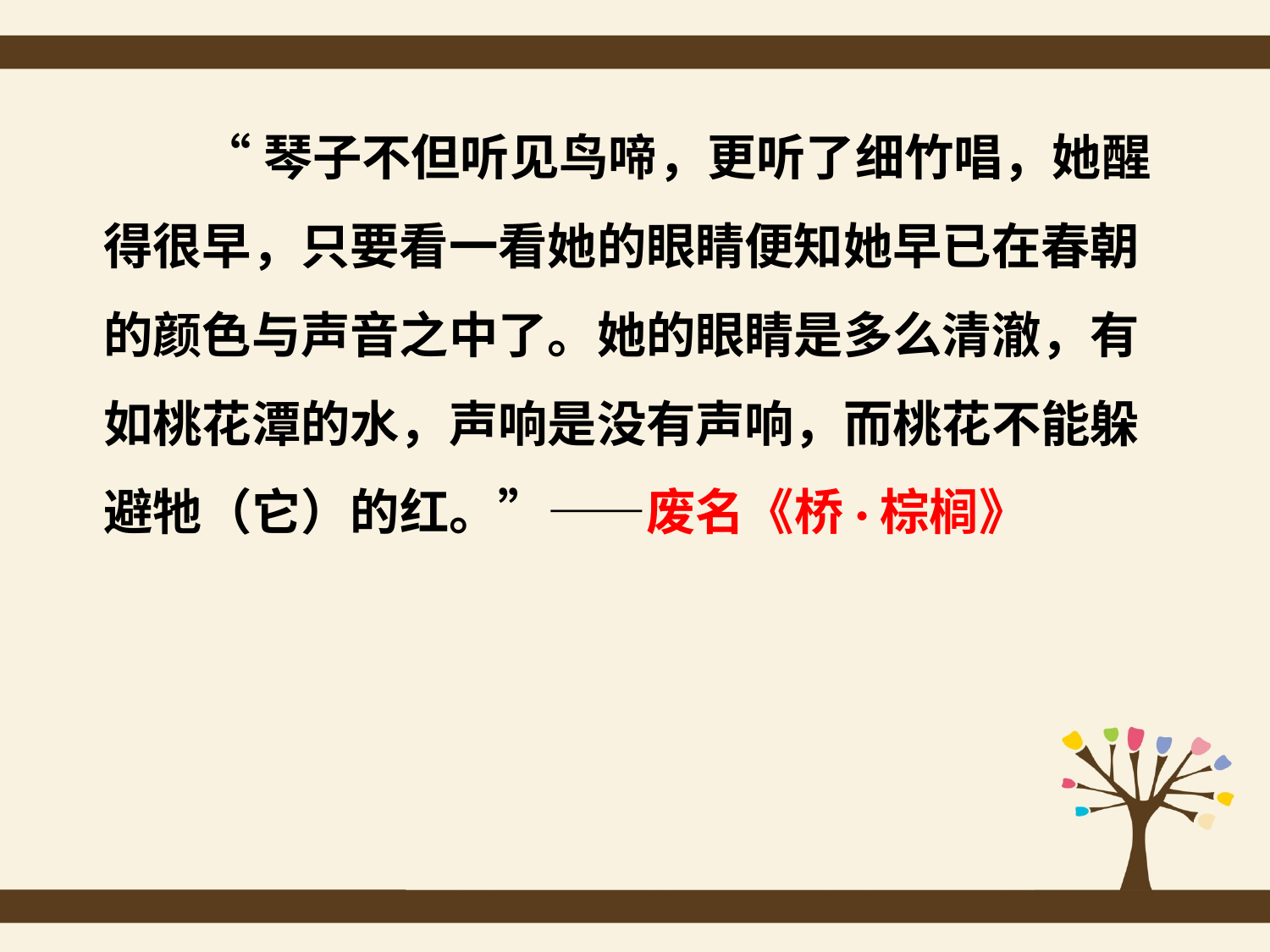

“琴子不但听见鸟啼，更听了细竹唱，她醒得很早，只要看一看她的眼睛便知她早已在春朝的颜色与声音之中了。她的眼睛是多么清澈，有如桃花潭的水，声响是没有声响，而桃花不能躲避牠（它）的红。”——废名《桥·棕榈》